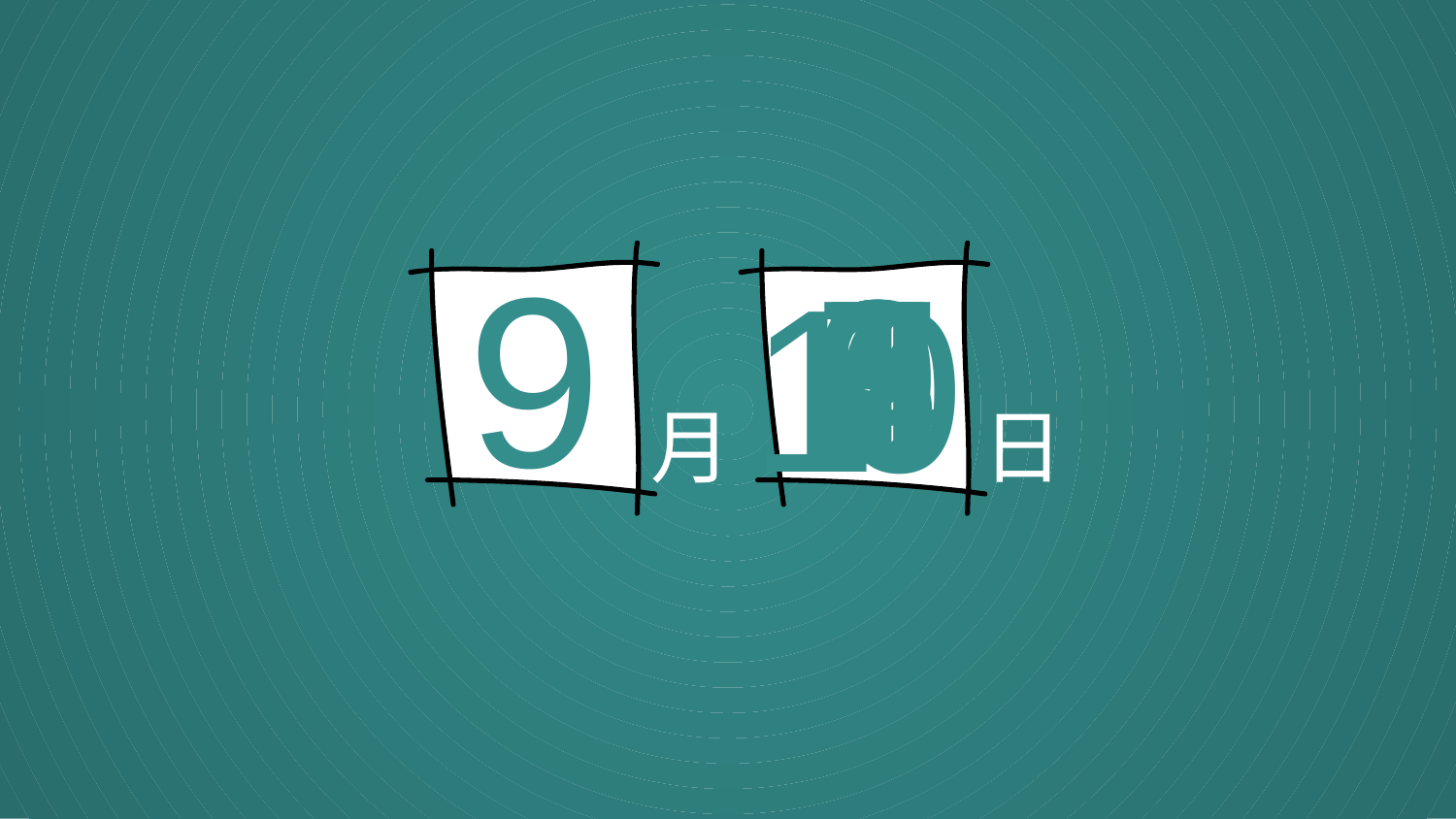

9
4
1
2
3
5
6
7
8
9
1
0

月
日